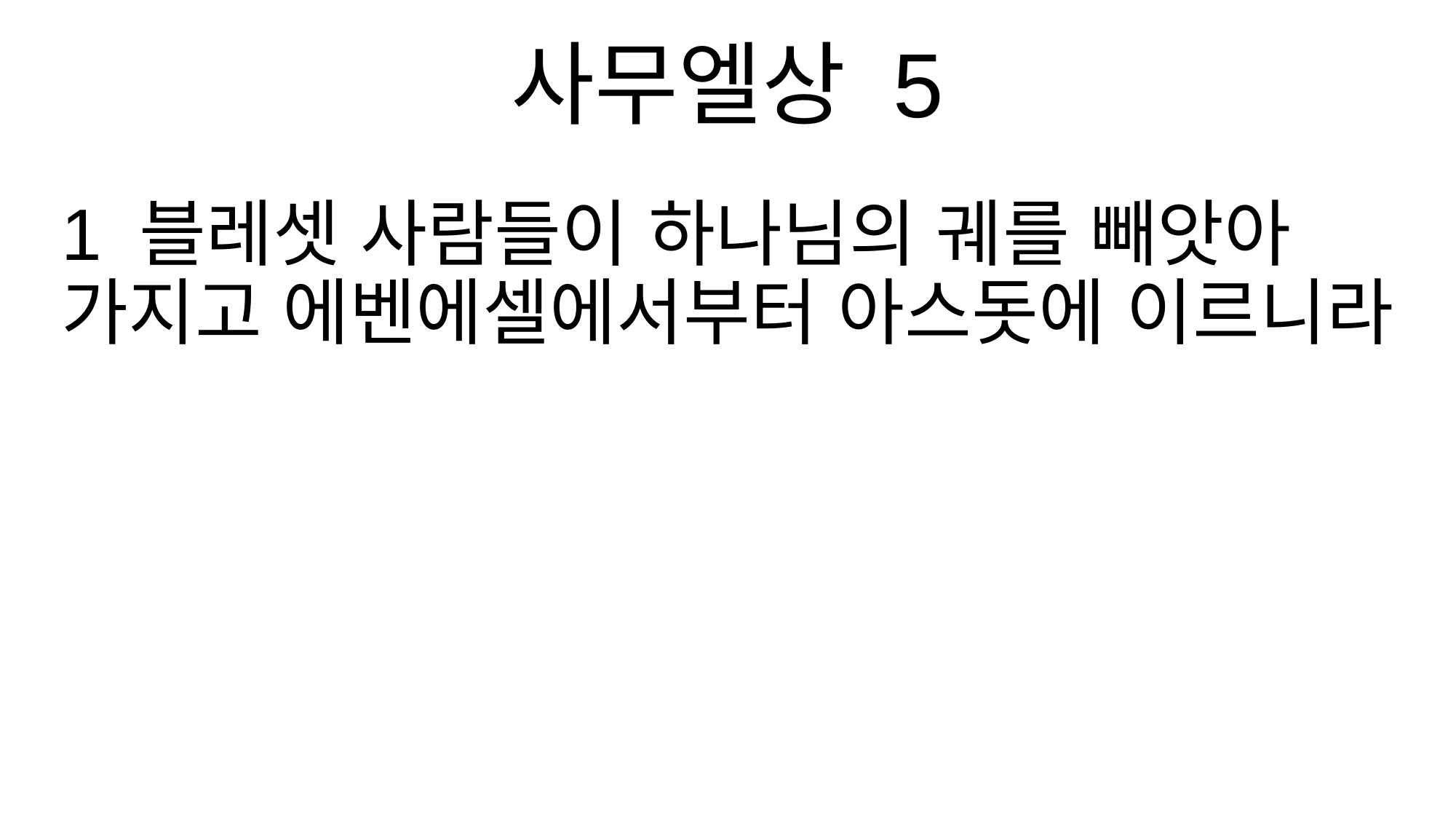

사무엘상 5
1 블레셋 사람들이 하나님의 궤를 빼앗아 가지고 에벤에셀에서부터 아스돗에 이르니라